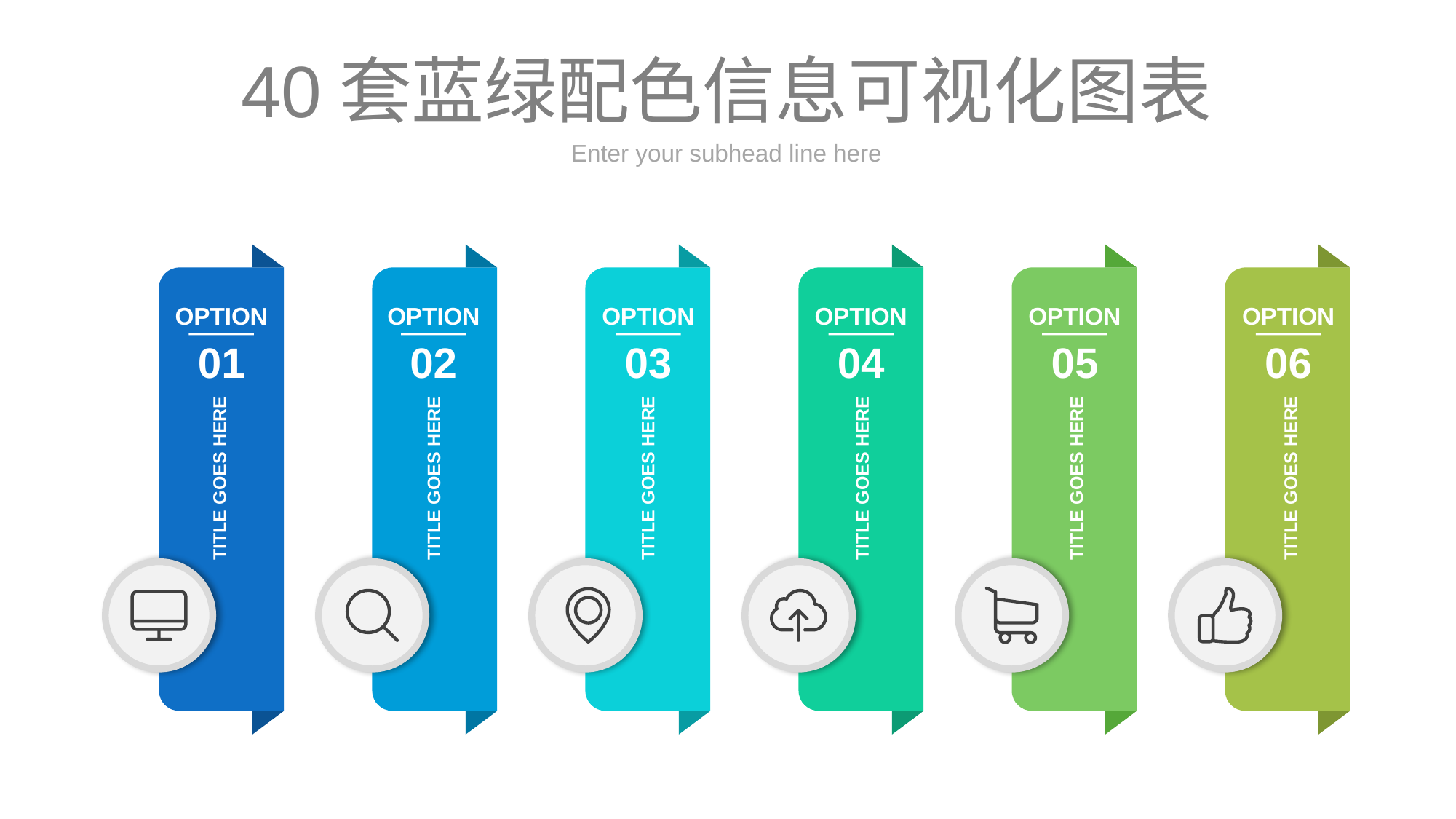

# 40套蓝绿配色信息可视化图表
Enter your subhead line here

OPTION

01
OPTION

02
OPTION

03
OPTION

04
OPTION

05
OPTION

06
TITLE GOES HERE
TITLE GOES HERE
TITLE GOES HERE
TITLE GOES HERE
TITLE GOES HERE
TITLE GOES HERE